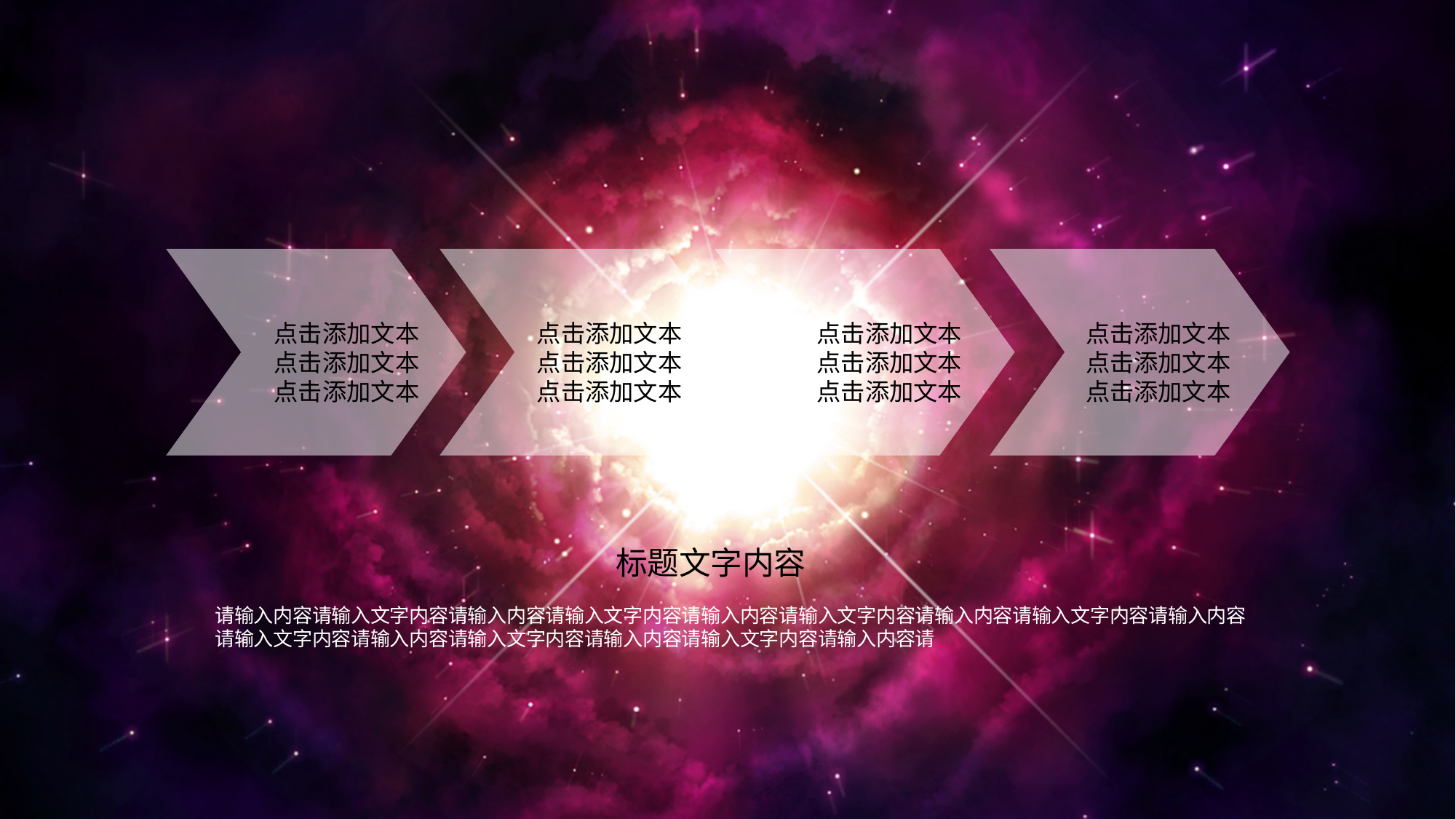

点击添加文本
点击添加文本
点击添加文本
点击添加文本
点击添加文本
点击添加文本
点击添加文本
点击添加文本
点击添加文本
点击添加文本
点击添加文本
点击添加文本
标题文字内容
请输入内容请输入文字内容请输入内容请输入文字内容请输入内容请输入文字内容请输入内容请输入文字内容请输入内容请输入文字内容请输入内容请输入文字内容请输入内容请输入文字内容请输入内容请